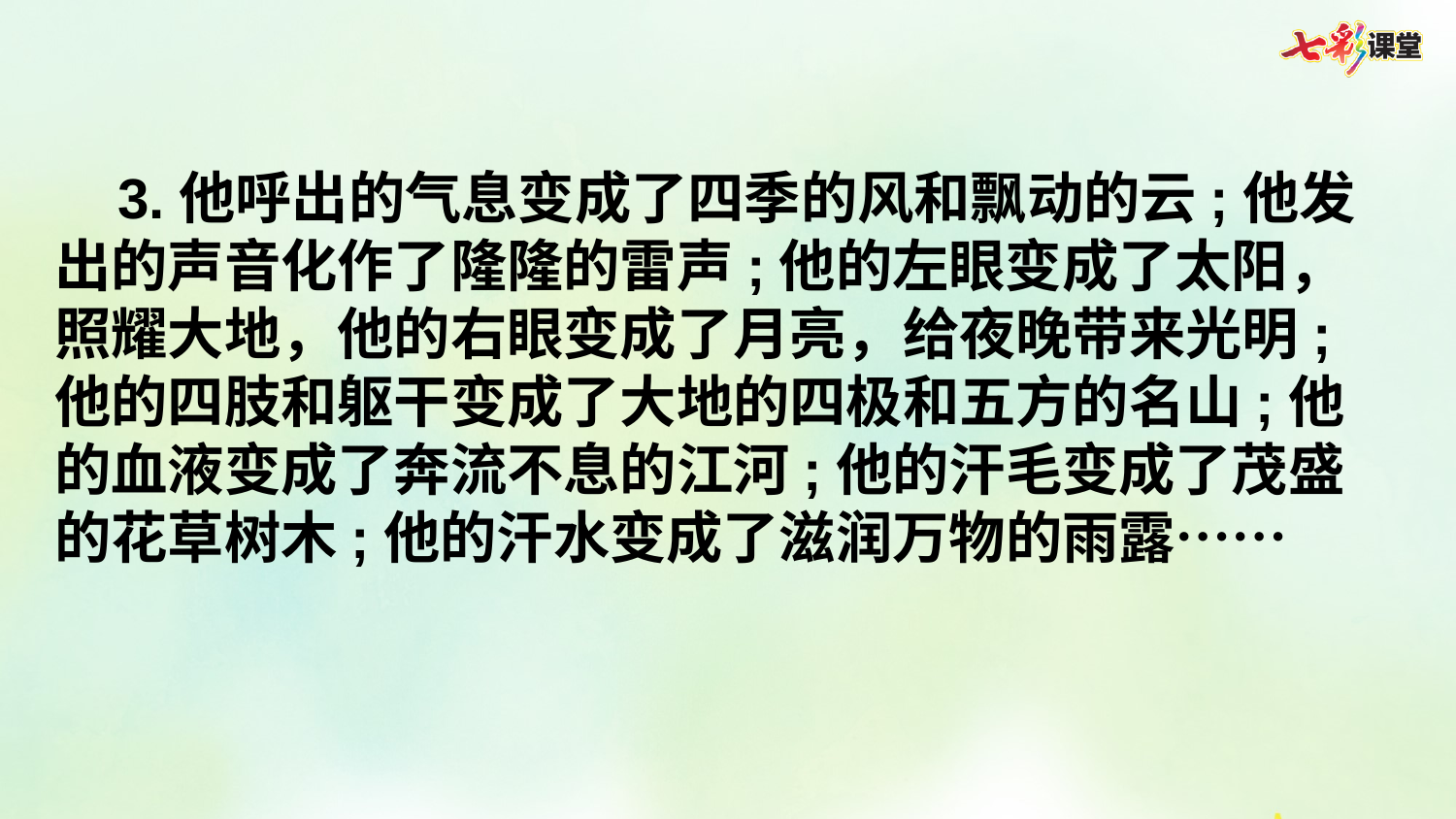

3.他呼出的气息变成了四季的风和飘动的云;他发出的声音化作了隆隆的雷声;他的左眼变成了太阳，照耀大地，他的右眼变成了月亮，给夜晚带来光明;他的四肢和躯干变成了大地的四极和五方的名山;他的血液变成了奔流不息的江河;他的汗毛变成了茂盛的花草树木;他的汗水变成了滋润万物的雨露……